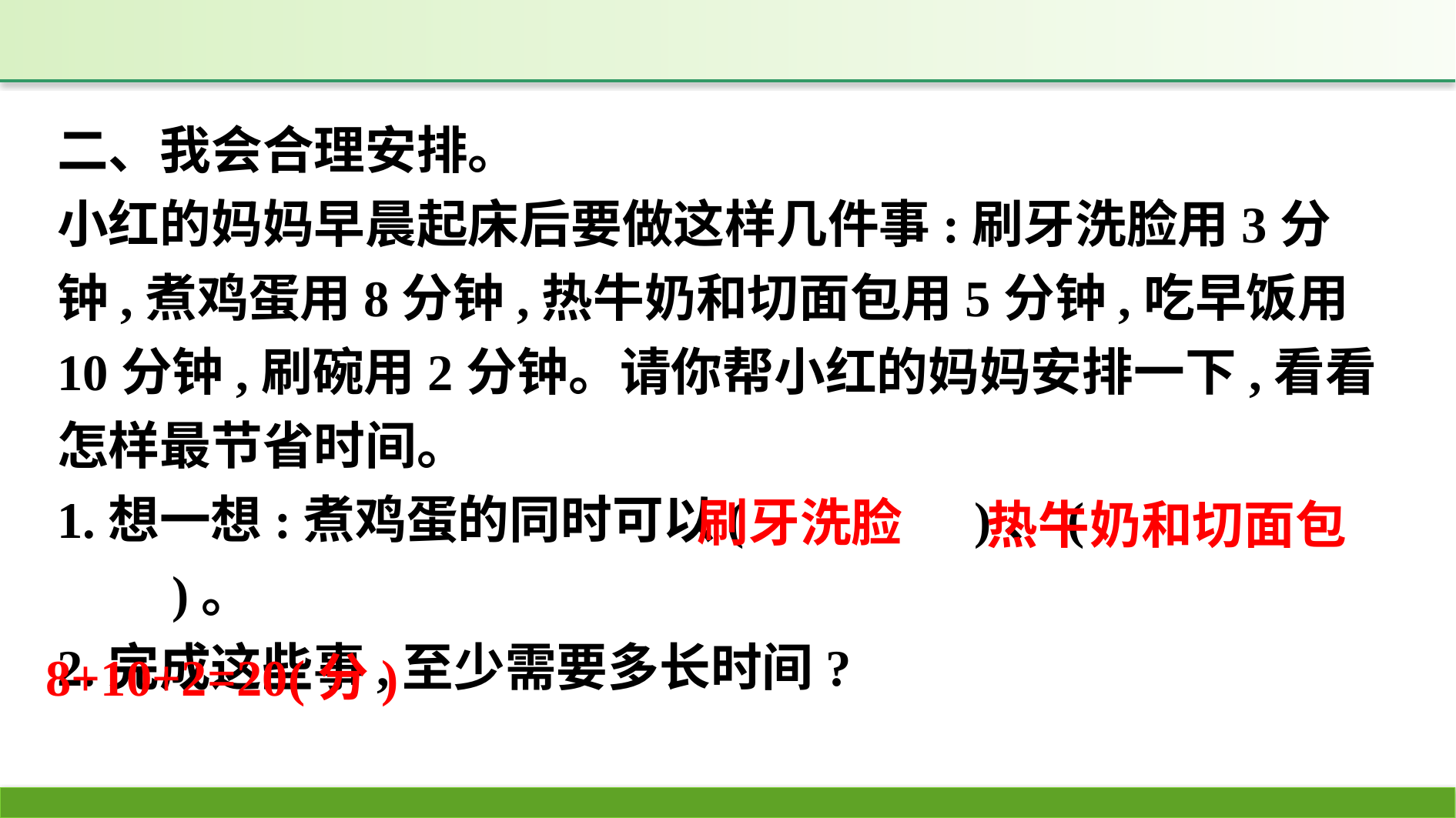

二、我会合理安排。
小红的妈妈早晨起床后要做这样几件事:刷牙洗脸用3分钟,煮鸡蛋用8分钟,热牛奶和切面包用5分钟,吃早饭用10分钟,刷碗用2分钟。请你帮小红的妈妈安排一下,看看怎样最节省时间。
1.想一想:煮鸡蛋的同时可以(　　　　)、(　　　　　　　)。
2.完成这些事,至少需要多长时间?
刷牙洗脸
热牛奶和切面包
8+10+2=20(分)